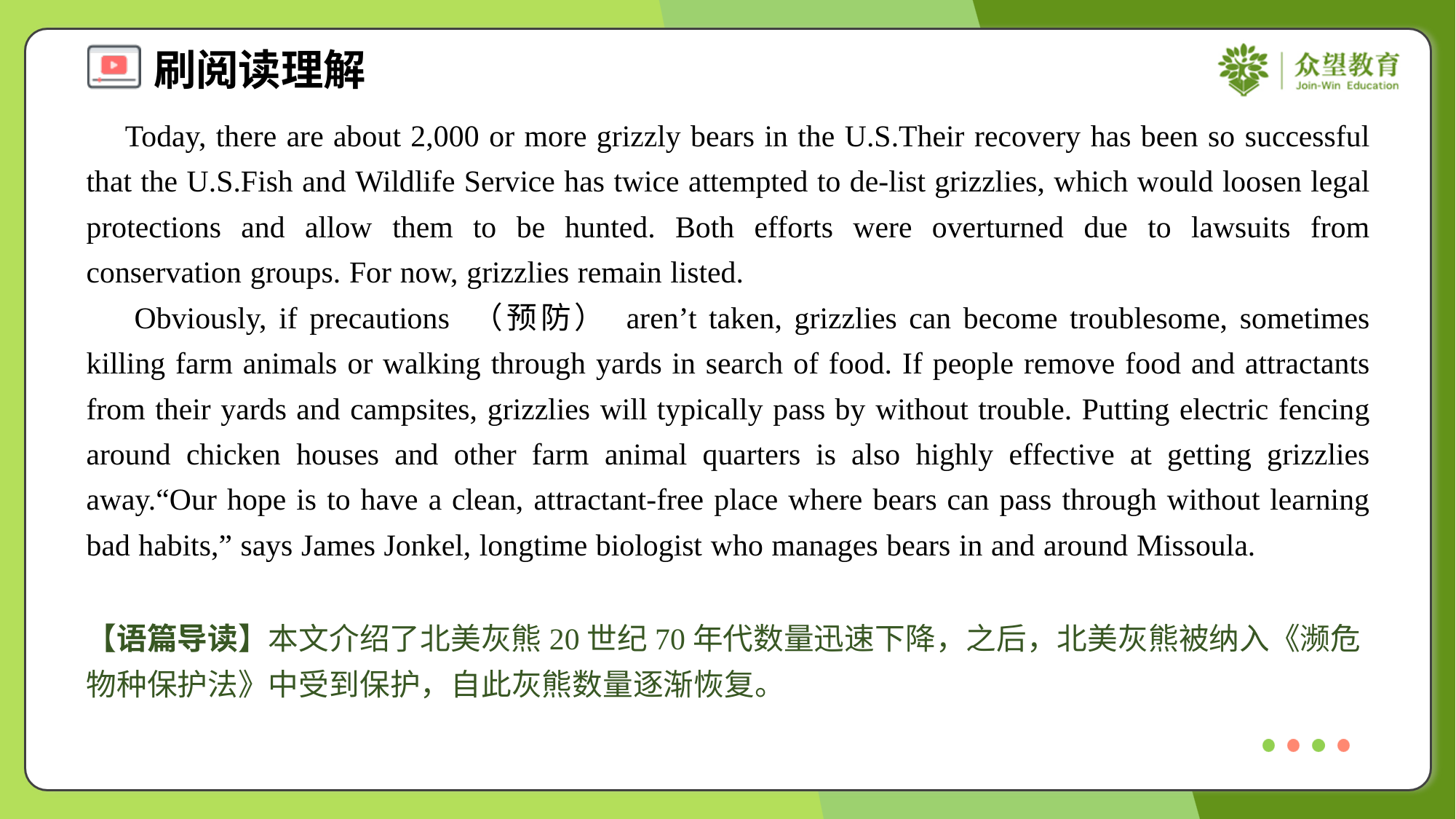

Today, there are about 2,000 or more grizzly bears in the U.S.Their recovery has been so successful that the U.S.Fish and Wildlife Service has twice attempted to de-list grizzlies, which would loosen legal protections and allow them to be hunted. Both efforts were overturned due to lawsuits from conservation groups. For now, grizzlies remain listed.
    Obviously, if precautions （预防） aren’t taken, grizzlies can become troublesome, sometimes killing farm animals or walking through yards in search of food. If people remove food and attractants from their yards and campsites, grizzlies will typically pass by without trouble. Putting electric fencing around chicken houses and other farm animal quarters is also highly effective at getting grizzlies away.“Our hope is to have a clean, attractant-free place where bears can pass through without learning bad habits,” says James Jonkel, longtime biologist who manages bears in and around Missoula.
【语篇导读】本文介绍了北美灰熊20世纪70年代数量迅速下降，之后，北美灰熊被纳入《濒危物种保护法》中受到保护，自此灰熊数量逐渐恢复。